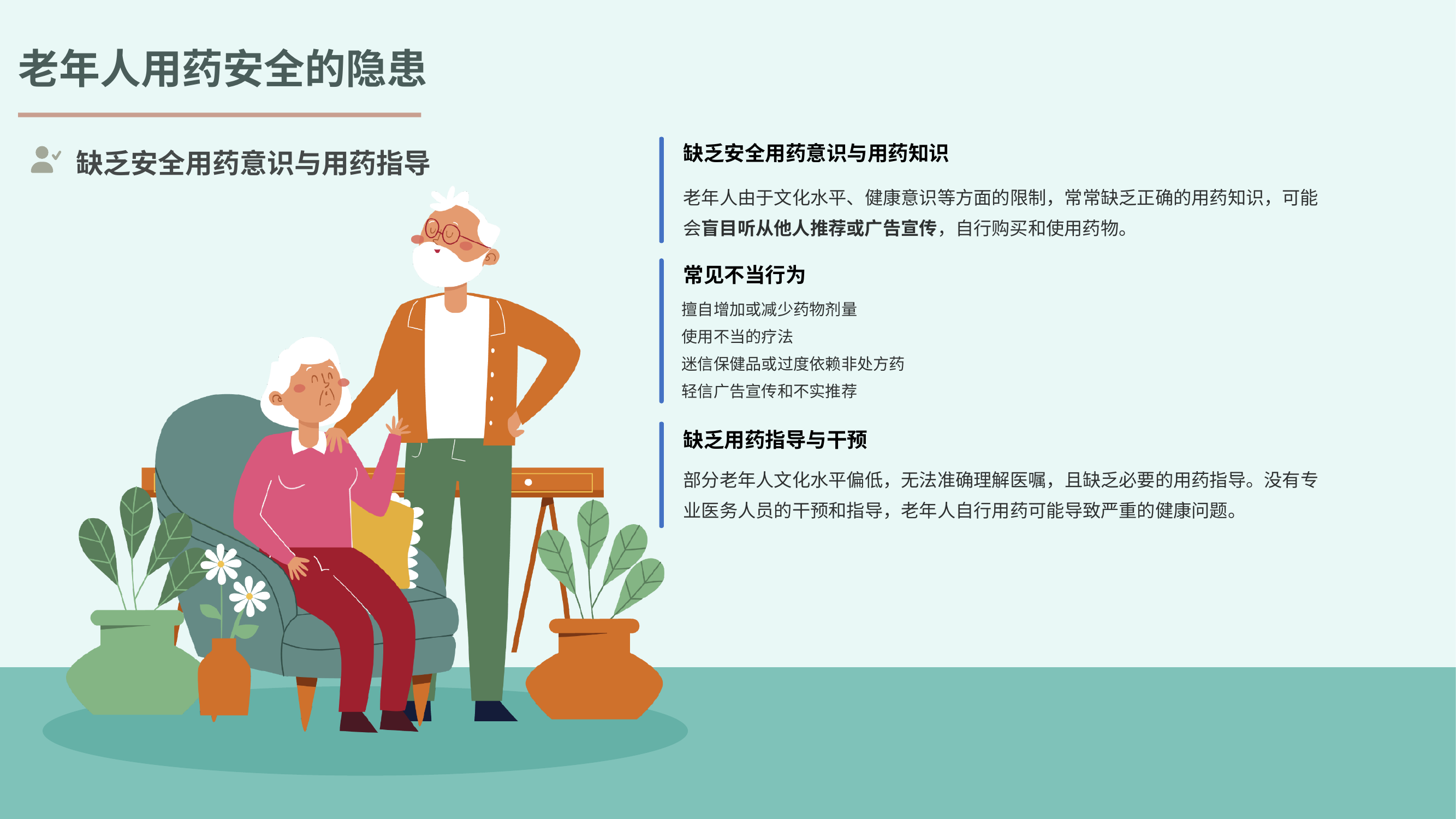

老年人用药安全的隐患

缺乏安全用药意识与用药知识

缺乏安全用药意识与用药指导

老年人由于文化水平、健康意识等方面的限制，常常缺乏正确的用药知识，可能会盲目听从他人推荐或广告宣传，自行购买和使用药物。
常见不当行为

擅自增加或减少药物剂量
使用不当的疗法
迷信保健品或过度依赖非处方药
轻信广告宣传和不实推荐
缺乏用药指导与干预

部分老年人文化水平偏低，无法准确理解医嘱，且缺乏必要的用药指导。没有专业医务人员的干预和指导，老年人自行用药可能导致严重的健康问题。